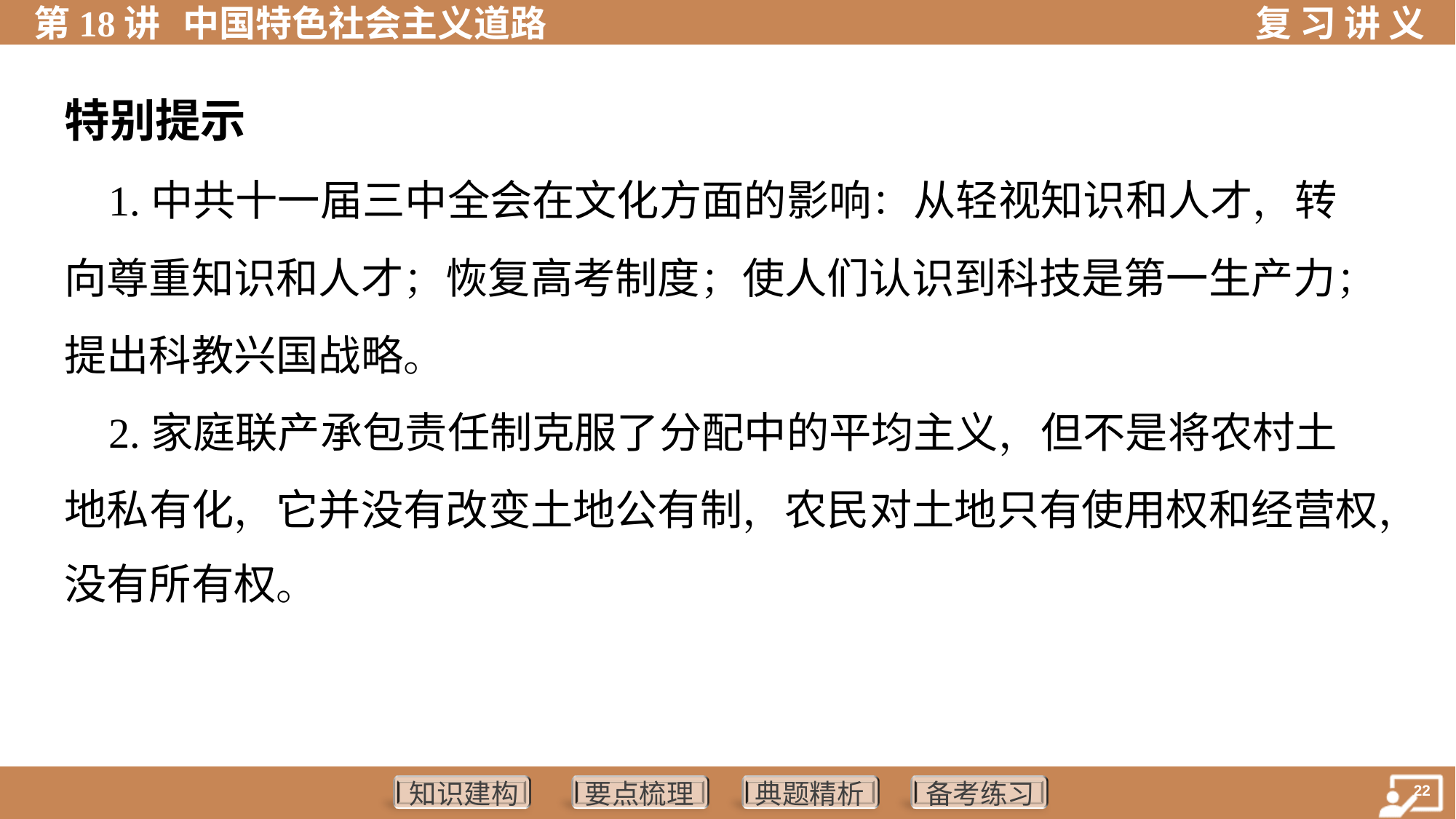

特别提示
    1.中共十一届三中全会在文化方面的影响：从轻视知识和人才，转
向尊重知识和人才；恢复高考制度；使人们认识到科技是第一生产力；
提出科教兴国战略。
    2.家庭联产承包责任制克服了分配中的平均主义，但不是将农村土
地私有化，它并没有改变土地公有制，农民对土地只有使用权和经营权，
没有所有权。